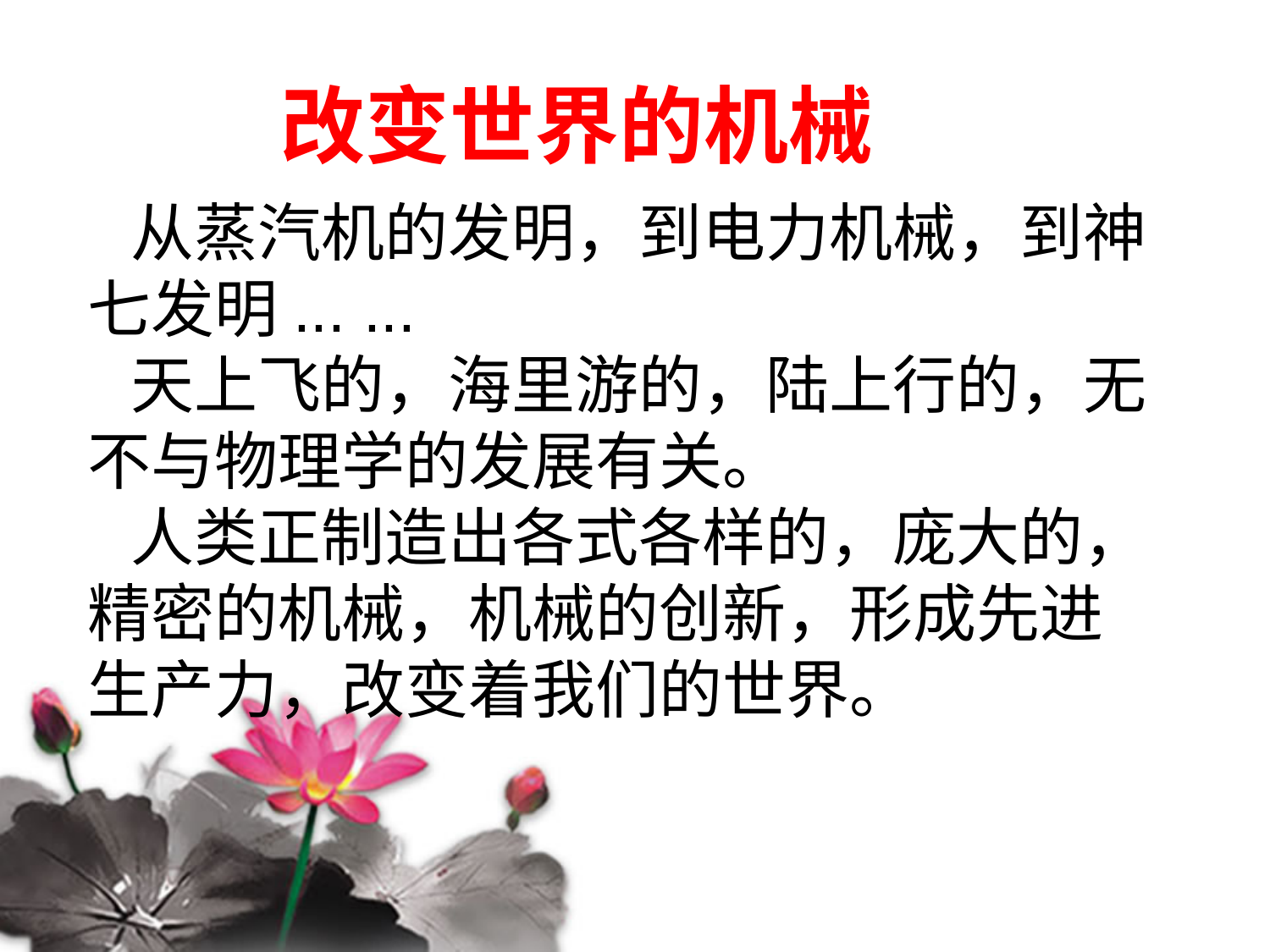

改变世界的机械
  从蒸汽机的发明，到电力机械，到神七发明... ...
  天上飞的，海里游的，陆上行的，无不与物理学的发展有关。
  人类正制造出各式各样的，庞大的，精密的机械，机械的创新，形成先进生产力，改变着我们的世界。